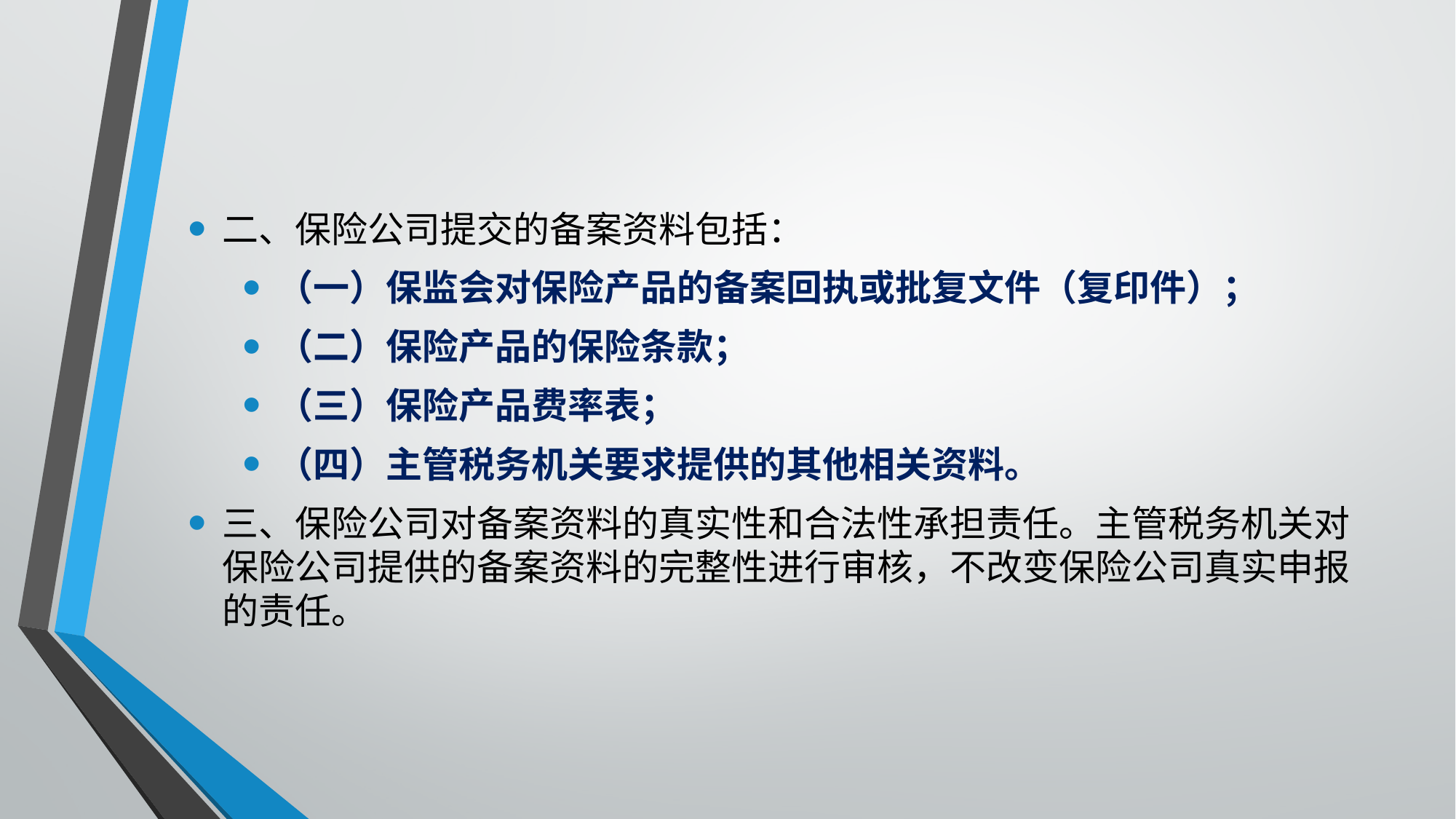

#
二、保险公司提交的备案资料包括：
（一）保监会对保险产品的备案回执或批复文件（复印件）；
（二）保险产品的保险条款；
（三）保险产品费率表；
（四）主管税务机关要求提供的其他相关资料。
三、保险公司对备案资料的真实性和合法性承担责任。主管税务机关对保险公司提供的备案资料的完整性进行审核，不改变保险公司真实申报的责任。